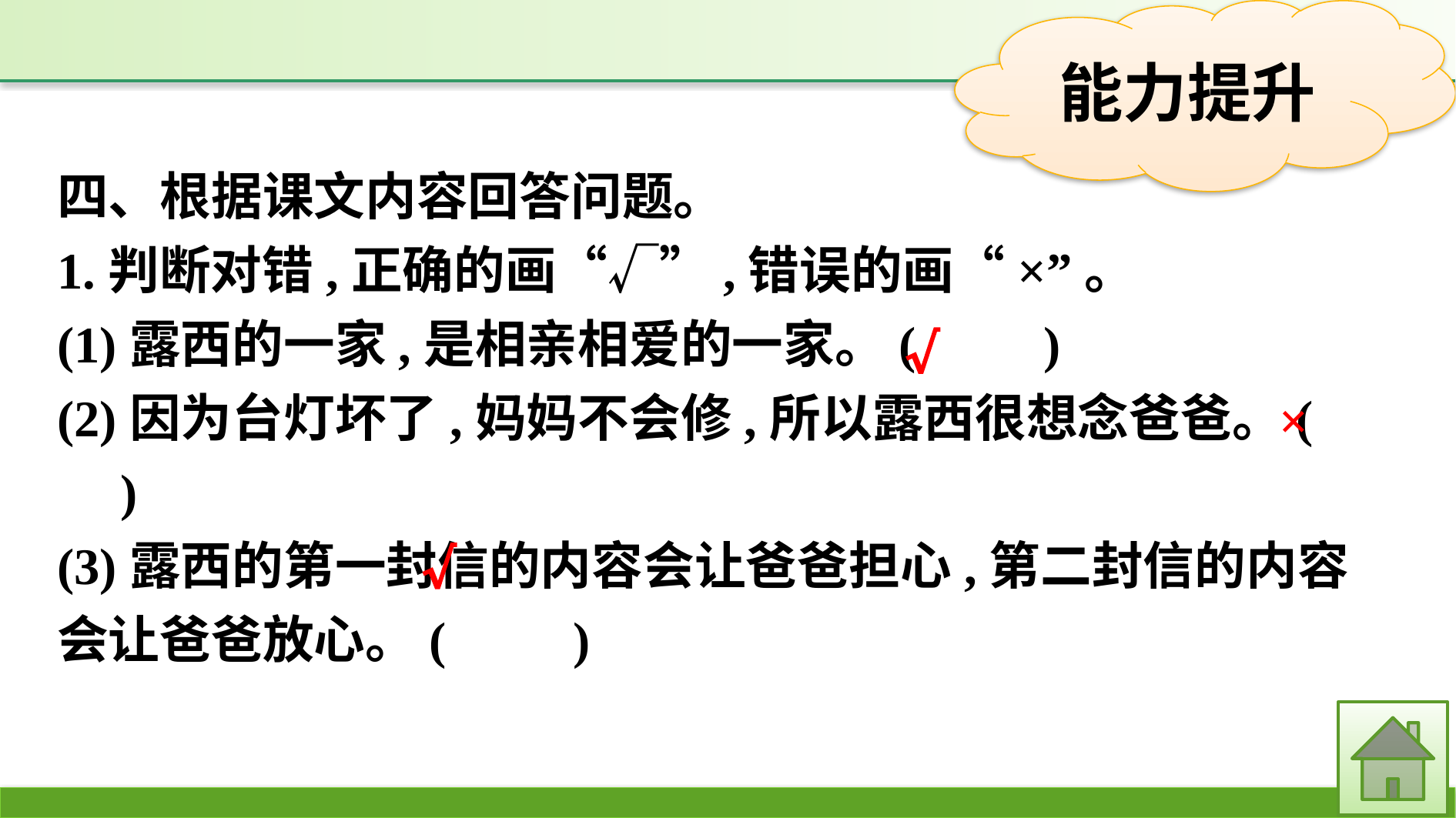

四、根据课文内容回答问题。
1.判断对错,正确的画“√”,错误的画“×”。
(1)露西的一家,是相亲相爱的一家。(　　)
(2)因为台灯坏了,妈妈不会修,所以露西很想念爸爸。(　　)
(3)露西的第一封信的内容会让爸爸担心,第二封信的内容会让爸爸放心。(　　)
√
×
√